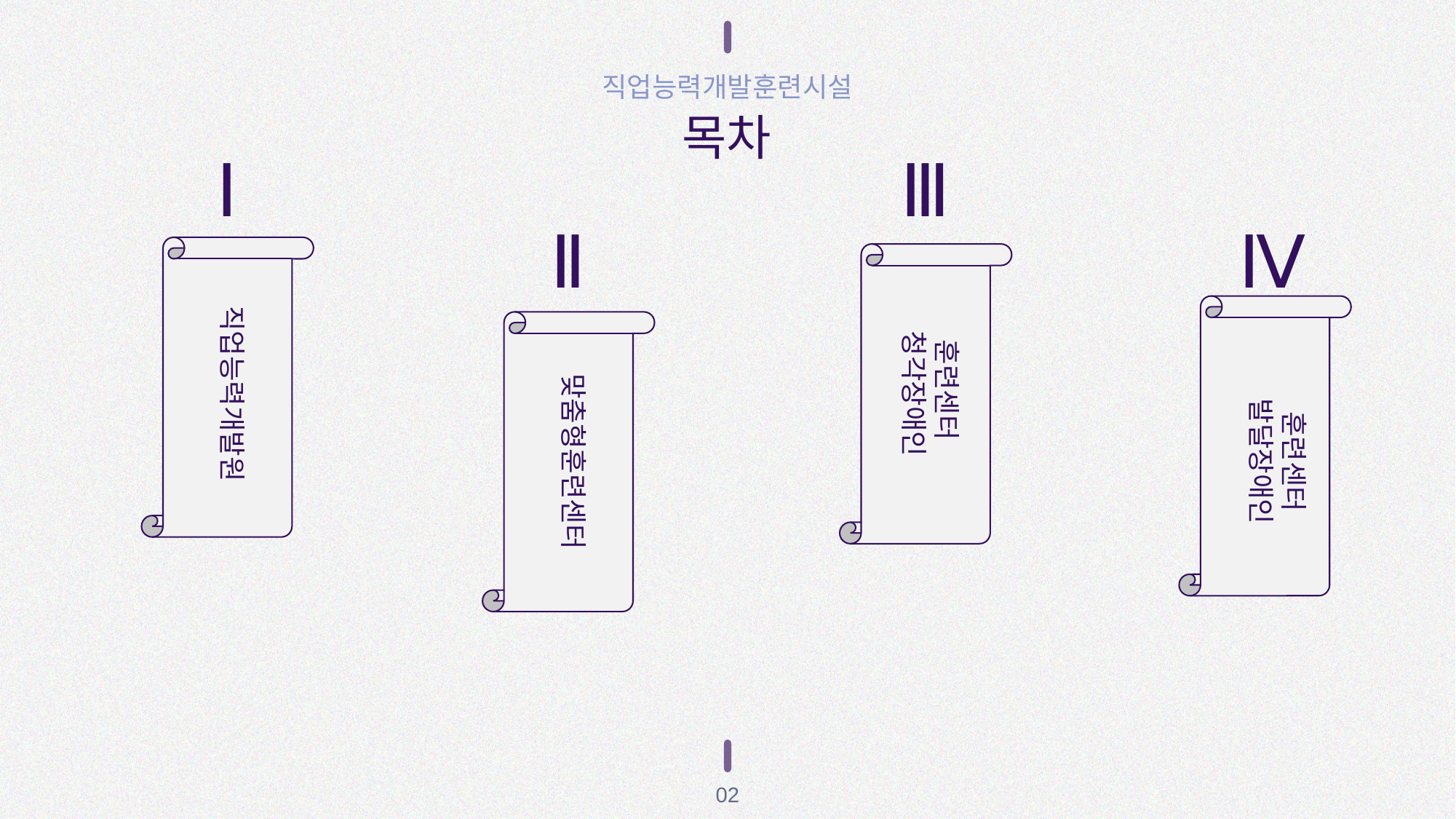

직업능력개발훈련시설
목차
Ⅲ
Ⅰ
Ⅱ
Ⅳ

직업능력개발원
훈련센터
청각장애인

맞춤형훈련센터
훈련센터
발달장애인
02